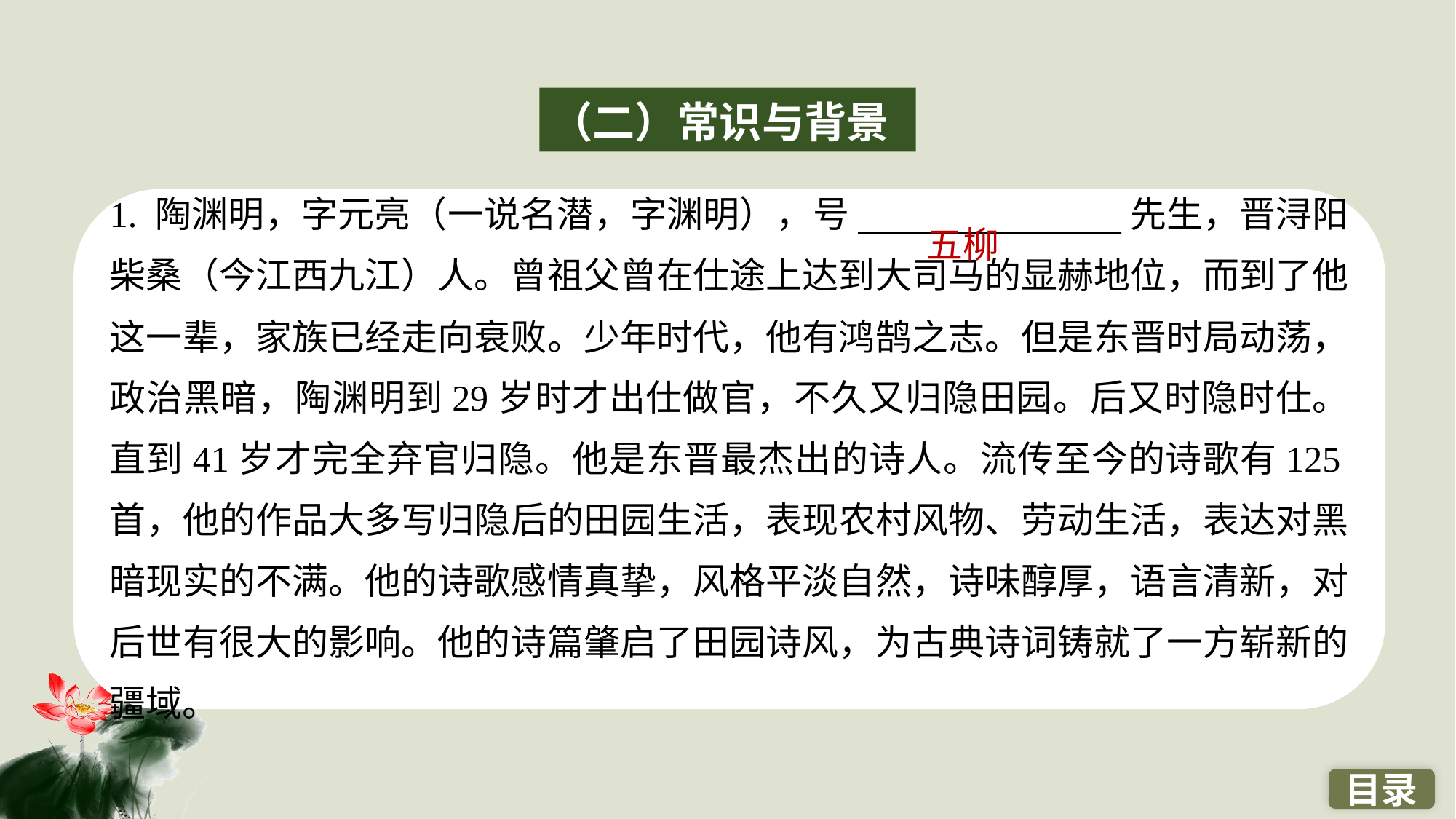

（二）常识与背景
1. 陶渊明，字元亮（一说名潜，字渊明），号_____________先生，晋浔阳柴桑（今江西九江）人。曾祖父曾在仕途上达到大司马的显赫地位，而到了他这一辈，家族已经走向衰败。少年时代，他有鸿鹄之志。但是东晋时局动荡，政治黑暗，陶渊明到29岁时才出仕做官，不久又归隐田园。后又时隐时仕。直到41岁才完全弃官归隐。他是东晋最杰出的诗人。流传至今的诗歌有125首，他的作品大多写归隐后的田园生活，表现农村风物、劳动生活，表达对黑暗现实的不满。他的诗歌感情真挚，风格平淡自然，诗味醇厚，语言清新，对后世有很大的影响。他的诗篇肇启了田园诗风，为古典诗词铸就了一方崭新的疆域。
五柳